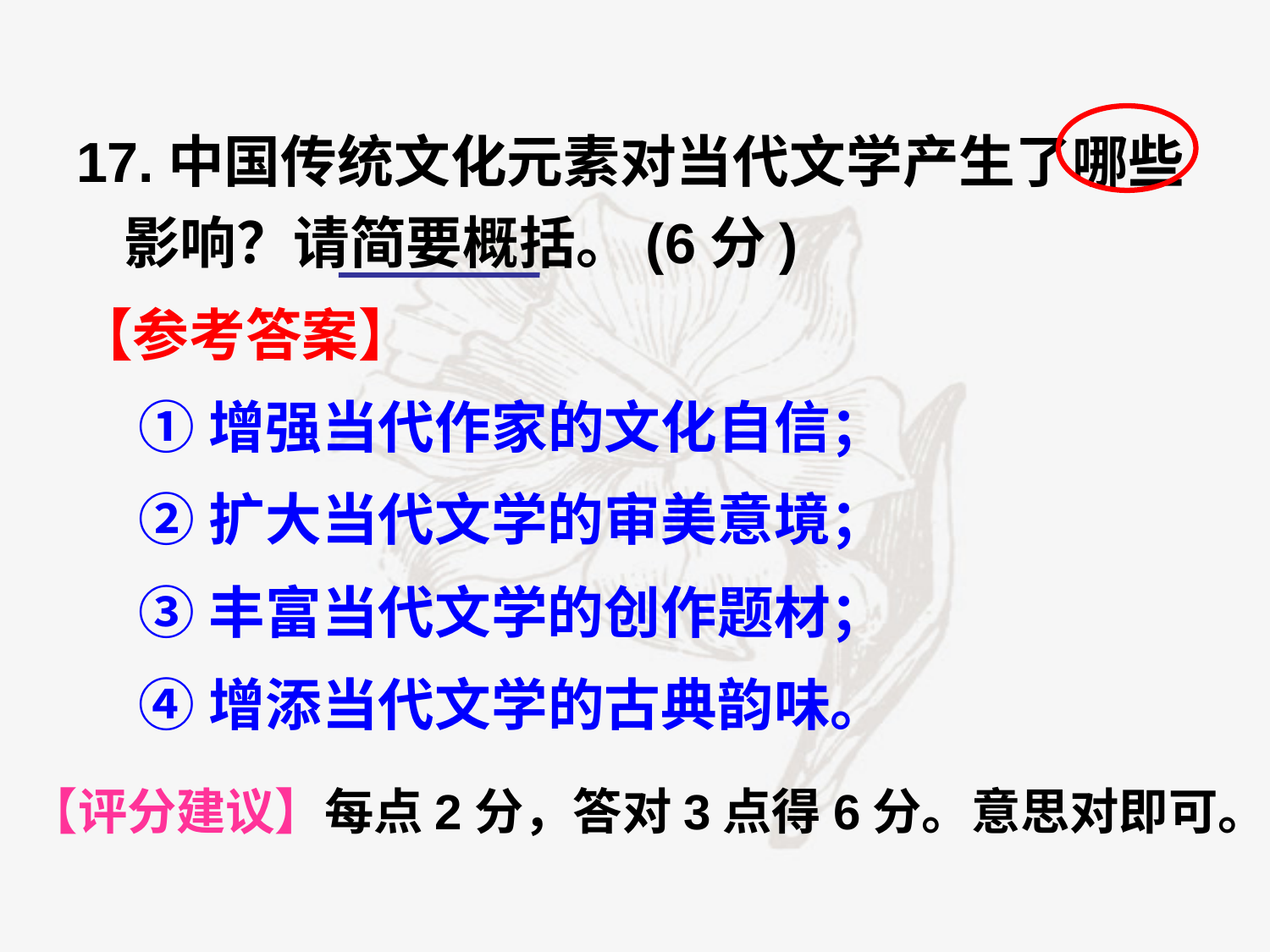

17.中国传统文化元素对当代文学产生了哪些影响？请简要概括。(6分)
【参考答案】
①增强当代作家的文化自信；
②扩大当代文学的审美意境；
③丰富当代文学的创作题材；
④增添当代文学的古典韵味。

【评分建议】每点2分，答对3点得6分。意思对即可。